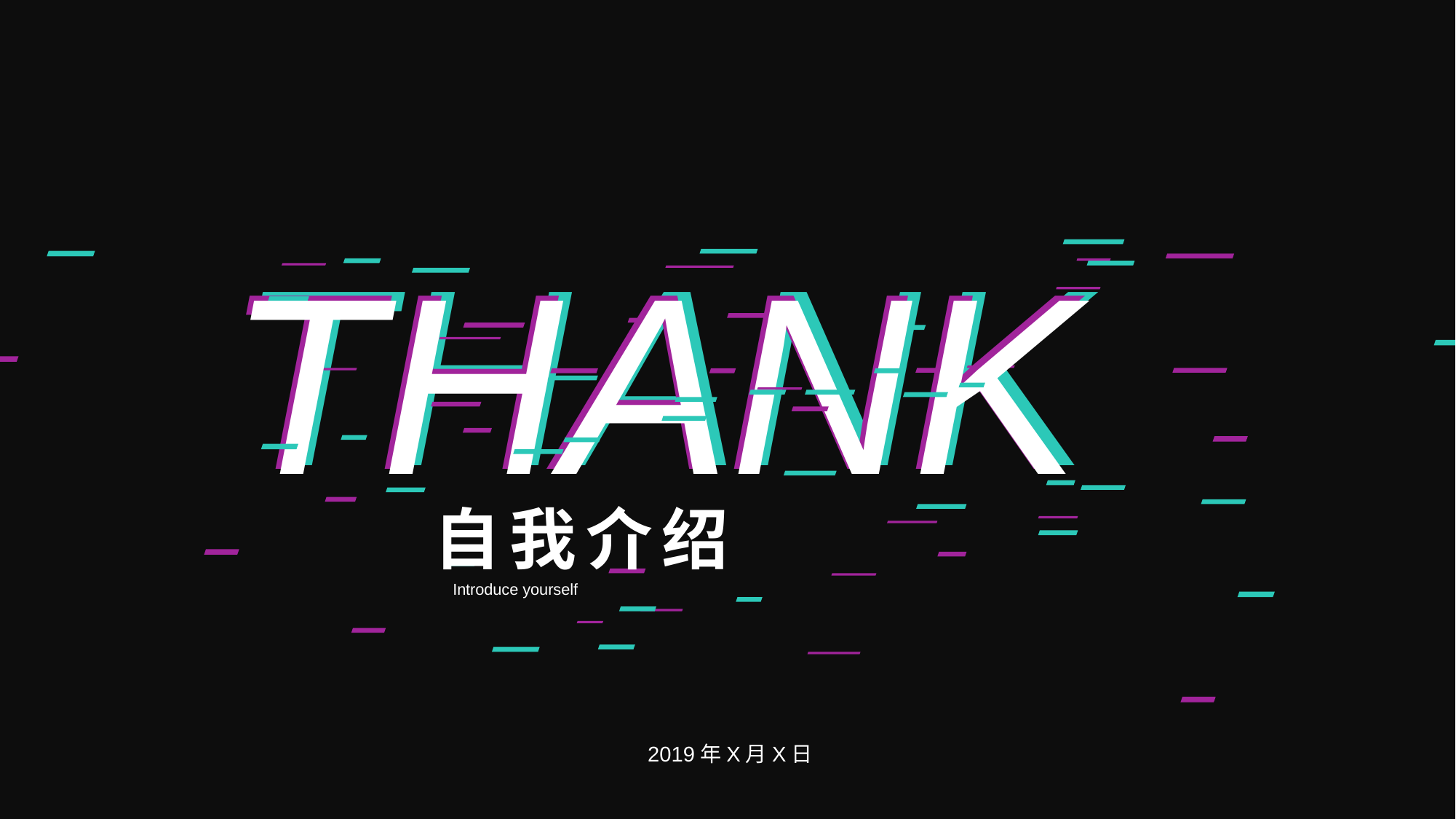

THANK
THANK
THANK

自我介绍

Introduce yourself

2019年X月X日